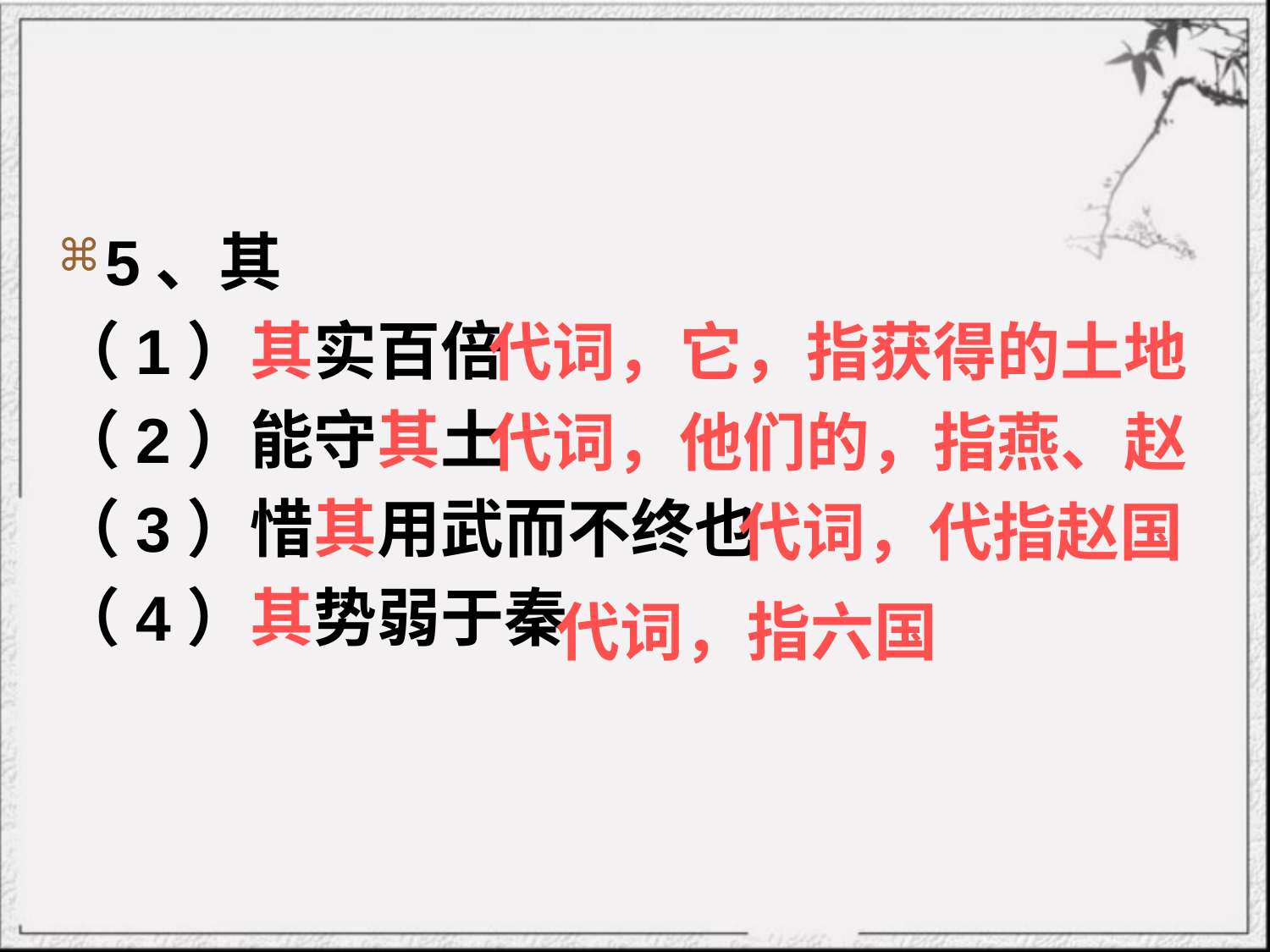

# 5、其
（1）其实百倍
（2）能守其土
（3）惜其用武而不终也
（4）其势弱于秦
代词，它，指获得的土地
代词，他们的，指燕、赵
代词，代指赵国
代词，指六国